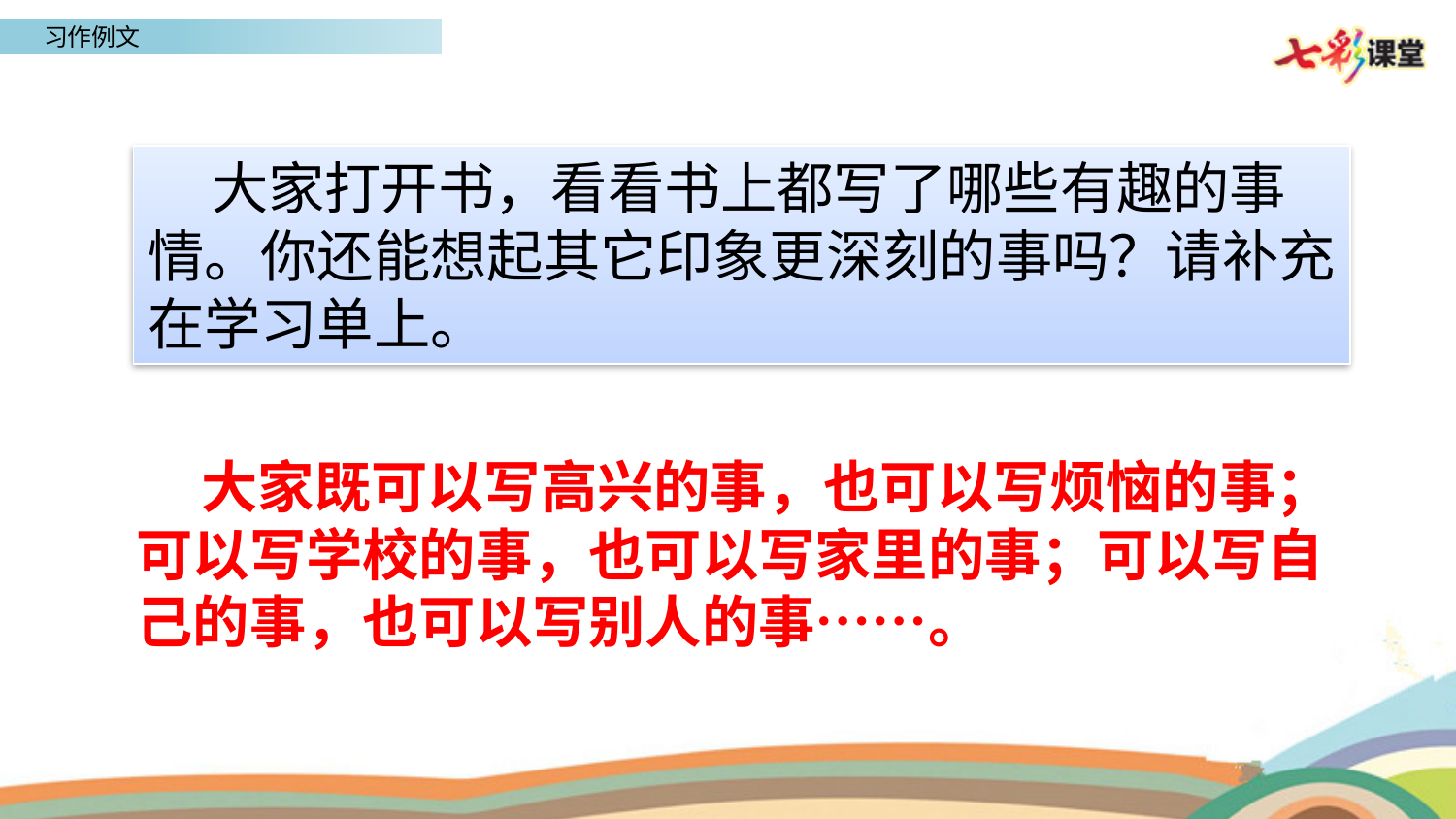

大家打开书，看看书上都写了哪些有趣的事情。你还能想起其它印象更深刻的事吗？请补充在学习单上。
    大家既可以写高兴的事，也可以写烦恼的事；可以写学校的事，也可以写家里的事；可以写自己的事，也可以写别人的事……。